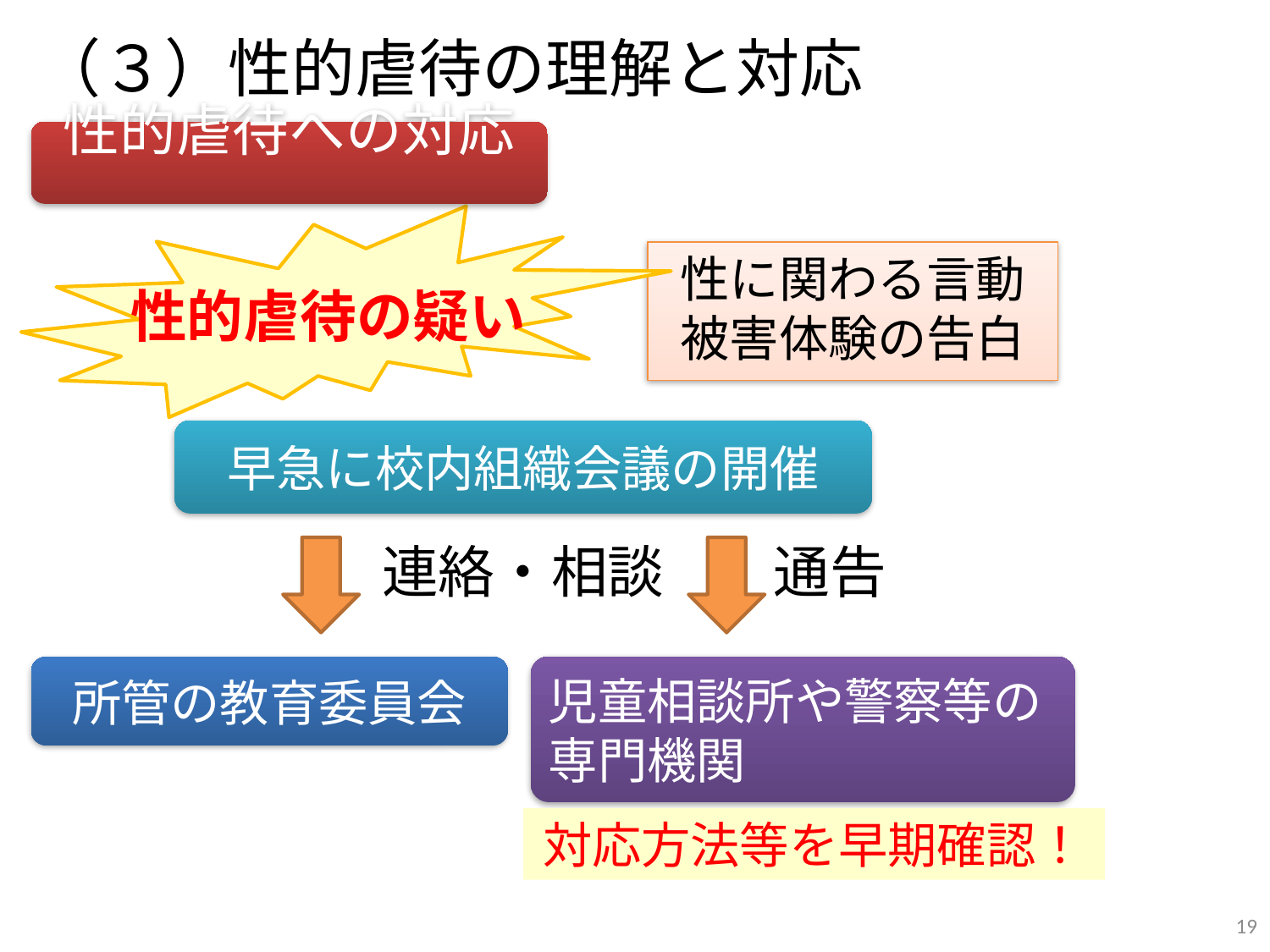

（３）性的虐待の理解と対応
性的虐待への対応

性に関わる言動
被害体験の告白
性的虐待の疑い
早急に校内組織会議の開催
連絡・相談
通告

児童相談所や警察等の
専門機関
所管の教育委員会
対応方法等を早期確認！
19